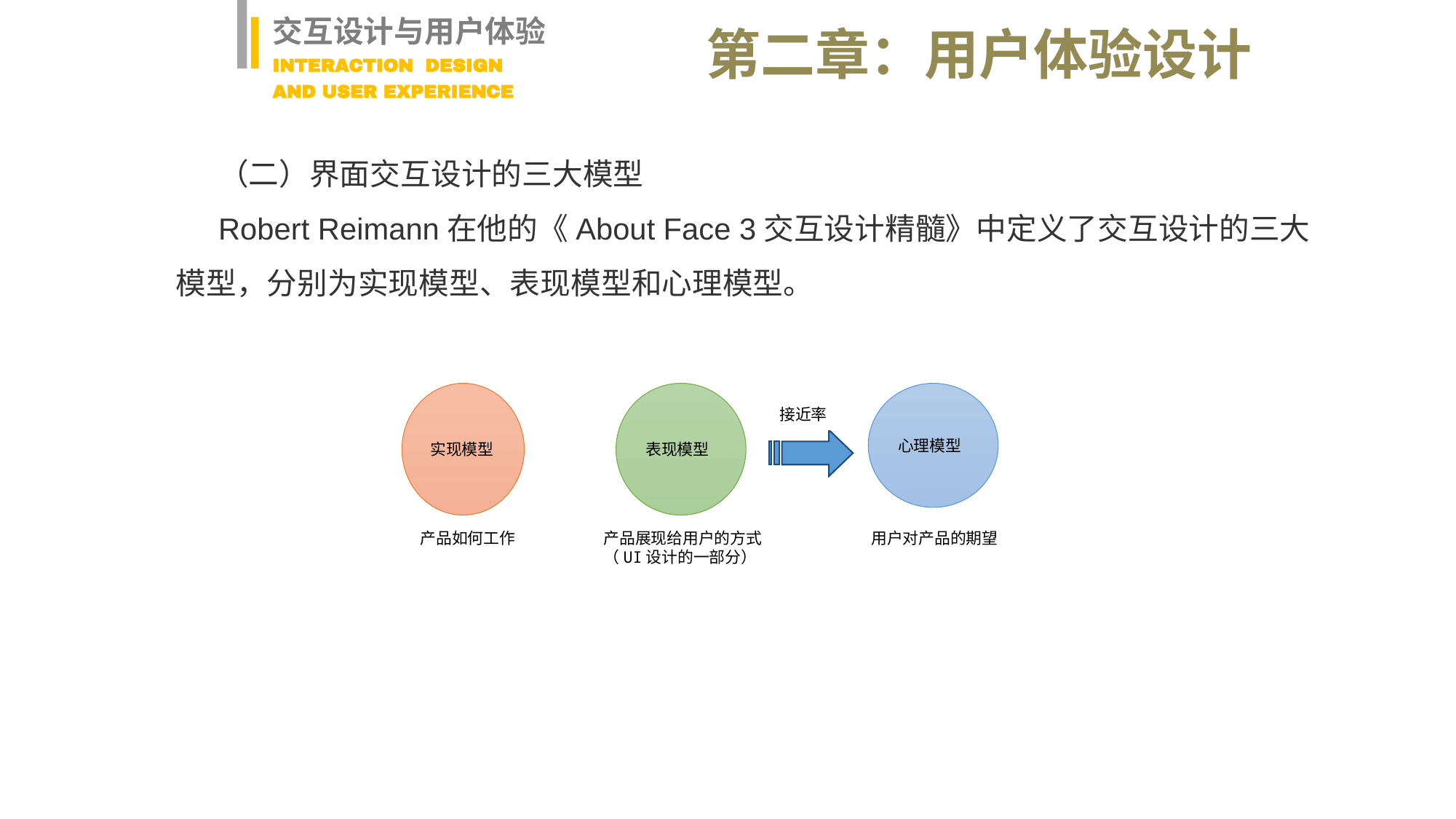

交互设计与用户体验
INTERACTION  DESIGN
AND USER EXPERIENCE
第二章：用户体验设计

（二）界面交互设计的三大模型
Robert Reimann在他的《About Face 3交互设计精髓》中定义了交互设计的三大模型，分别为实现模型、表现模型和心理模型。

实现模型

表现模型

心理模型

接近率

产品如何工作
产品展现给用户的方式
（UI设计的一部分）
用户对产品的期望